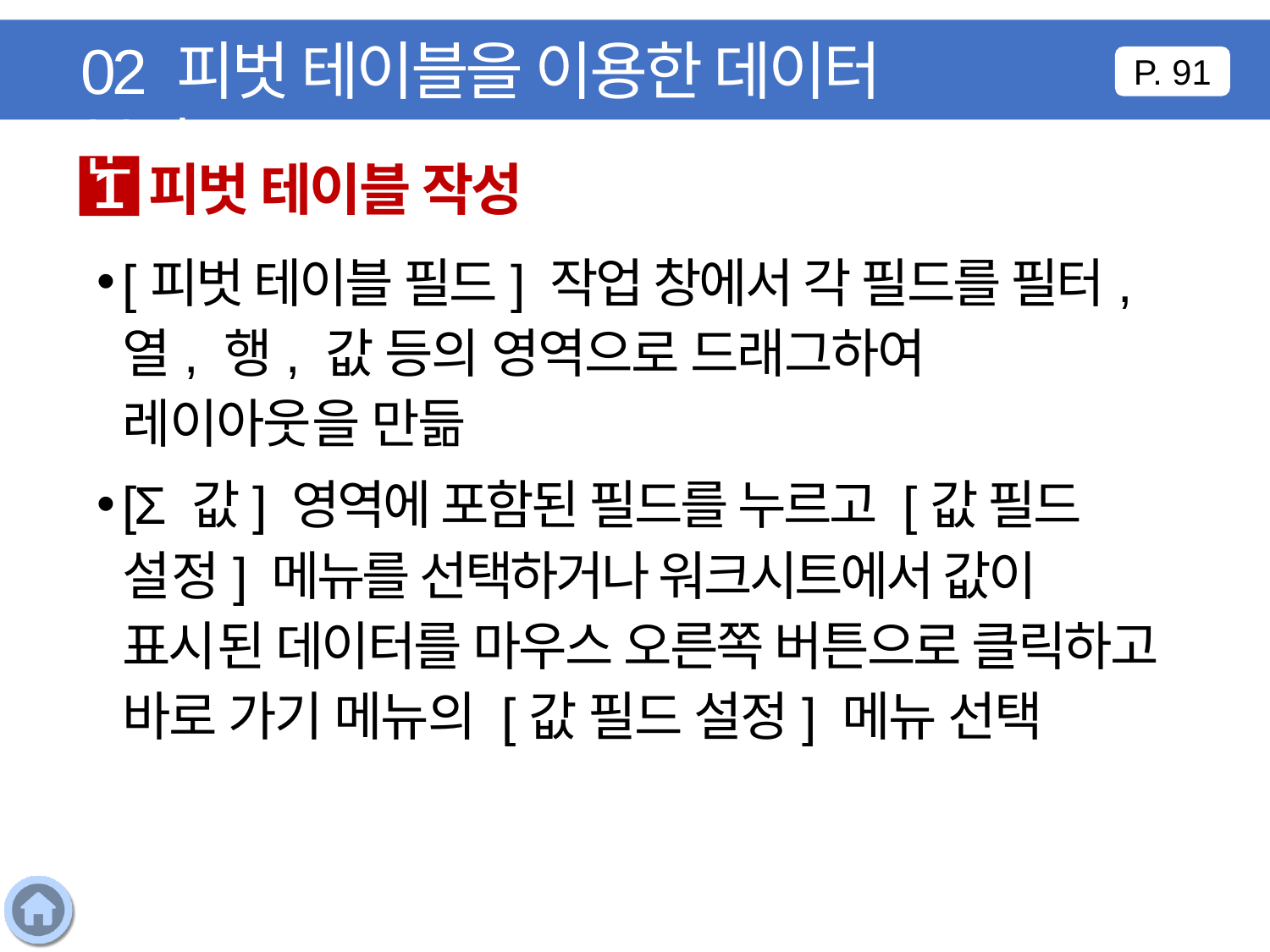

02 피벗 테이블을 이용한 데이터 분석
P. 91
피벗 테이블 작성
1
[피벗 테이블 필드] 작업 창에서 각 필드를 필터, 열, 행, 값 등의 영역으로 드래그하여 레이아웃을 만듦
[Σ 값] 영역에 포함된 필드를 누르고 [값 필드 설정] 메뉴를 선택하거나 워크시트에서 값이 표시된 데이터를 마우스 오른쪽 버튼으로 클릭하고 바로 가기 메뉴의 [값 필드 설정] 메뉴 선택